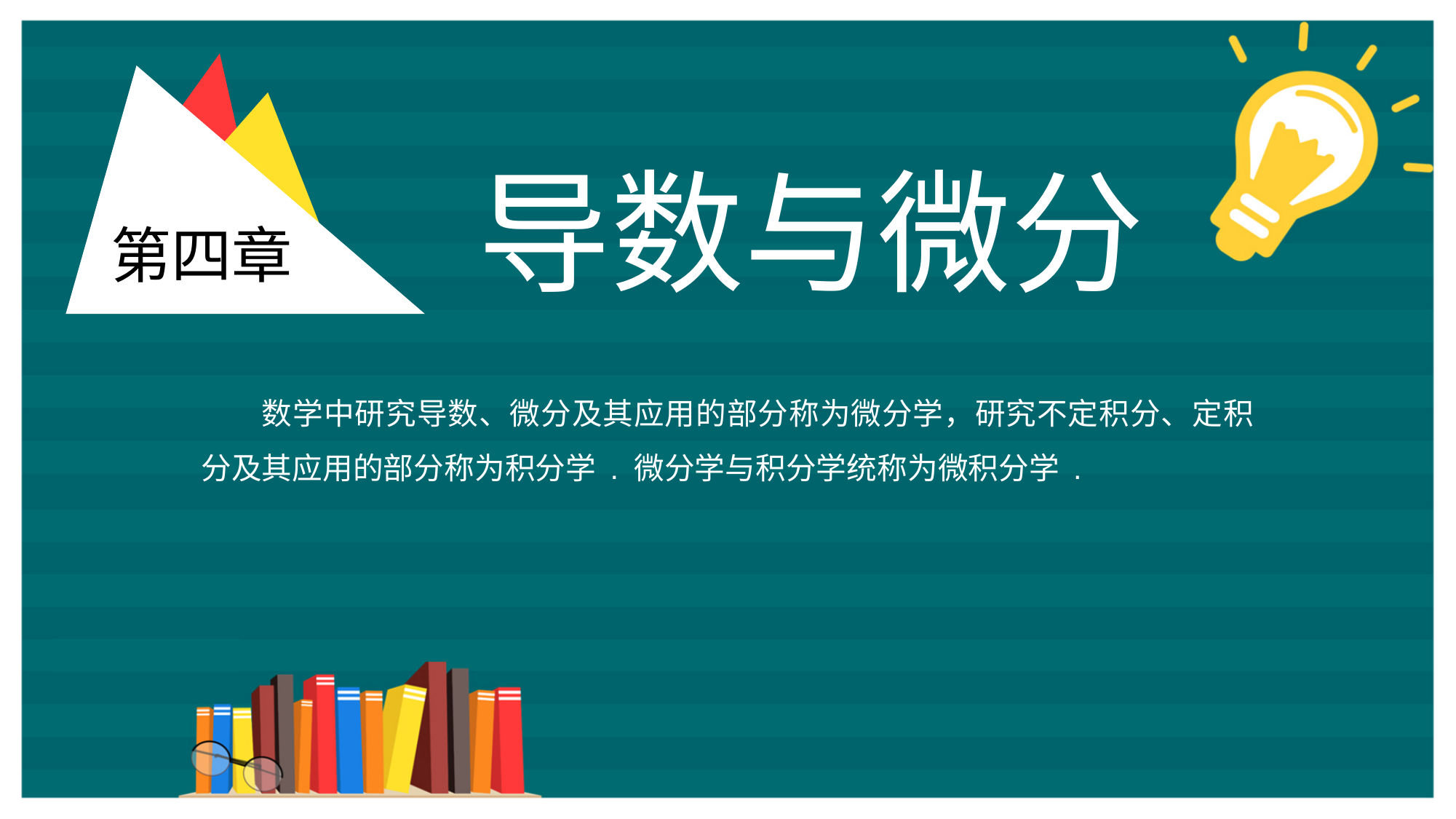

第四章
导数与微分
数学中研究导数、微分及其应用的部分称为微分学，研究不定积分、定积分及其应用的部分称为积分学 . 微分学与积分学统称为微积分学 .